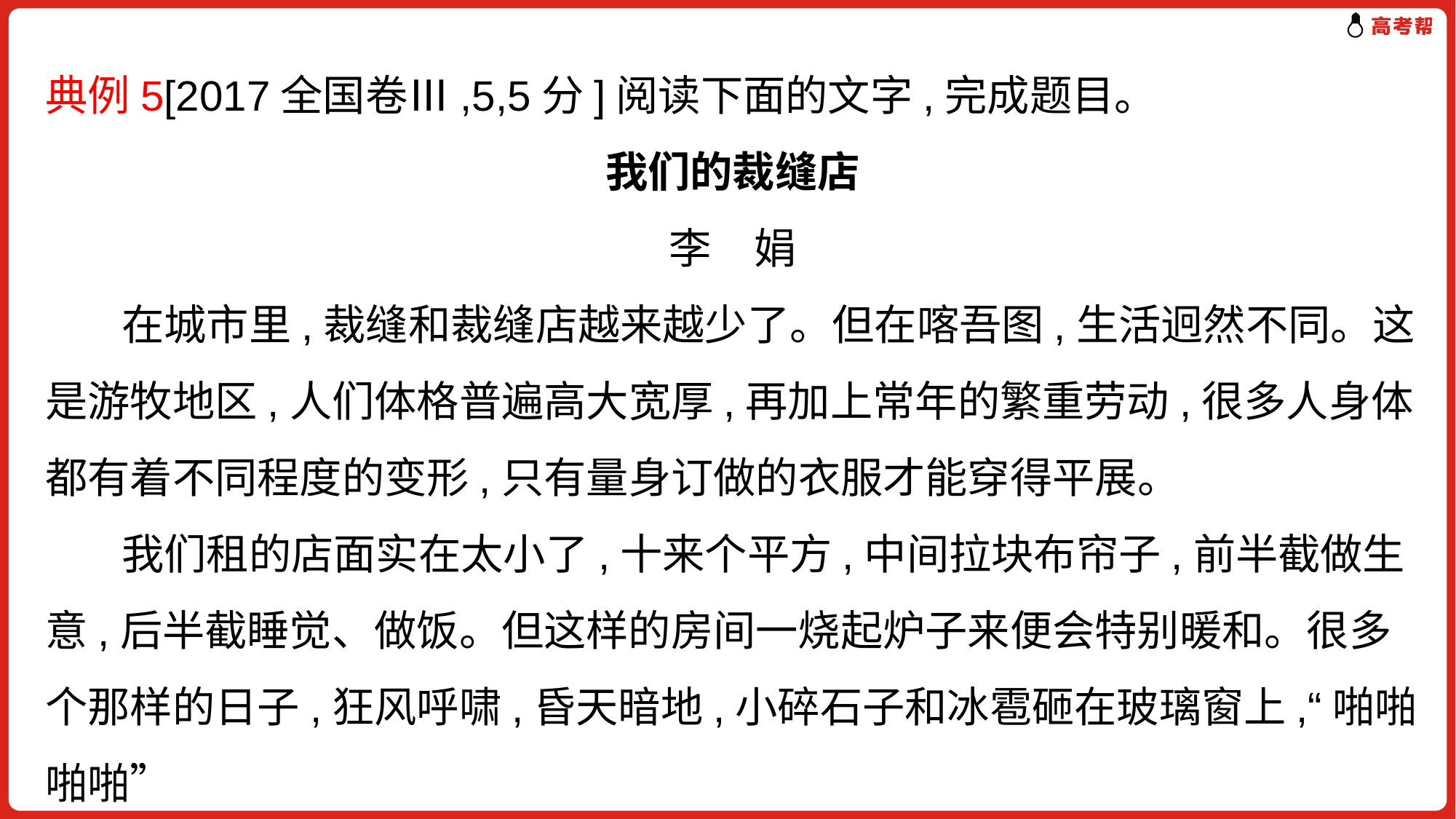

典例5[2017全国卷Ⅲ,5,5分]阅读下面的文字,完成题目。
我们的裁缝店
李　娟
       在城市里,裁缝和裁缝店越来越少了。但在喀吾图,生活迥然不同。这是游牧地区,人们体格普遍高大宽厚,再加上常年的繁重劳动,很多人身体都有着不同程度的变形,只有量身订做的衣服才能穿得平展。
       我们租的店面实在太小了,十来个平方,中间拉块布帘子,前半截做生意,后半截睡觉、做饭。但这样的房间一烧起炉子来便会特别暖和。很多个那样的日子,狂风呼啸,昏天暗地,小碎石子和冰雹砸在玻璃窗上,“啪啪啪啪”